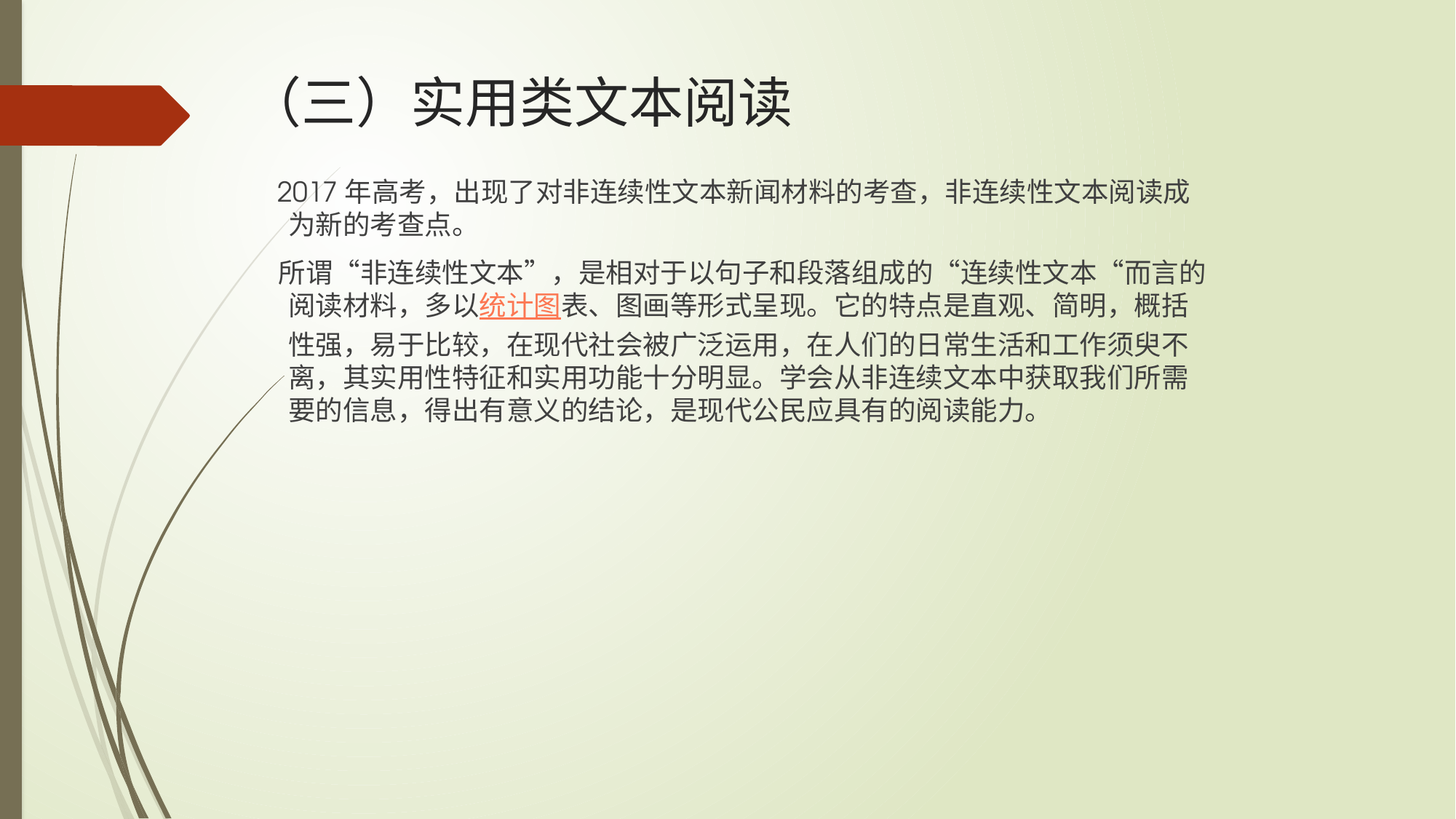

# （三）实用类文本阅读
    2017年高考，出现了对非连续性文本新闻材料的考查，非连续性文本阅读成为新的考查点。
    所谓“非连续性文本”，是相对于以句子和段落组成的“连续性文本“而言的阅读材料，多以统计图表、图画等形式呈现。它的特点是直观、简明，概括性强，易于比较，在现代社会被广泛运用，在人们的日常生活和工作须臾不离，其实用性特征和实用功能十分明显。学会从非连续文本中获取我们所需要的信息，得出有意义的结论，是现代公民应具有的阅读能力。